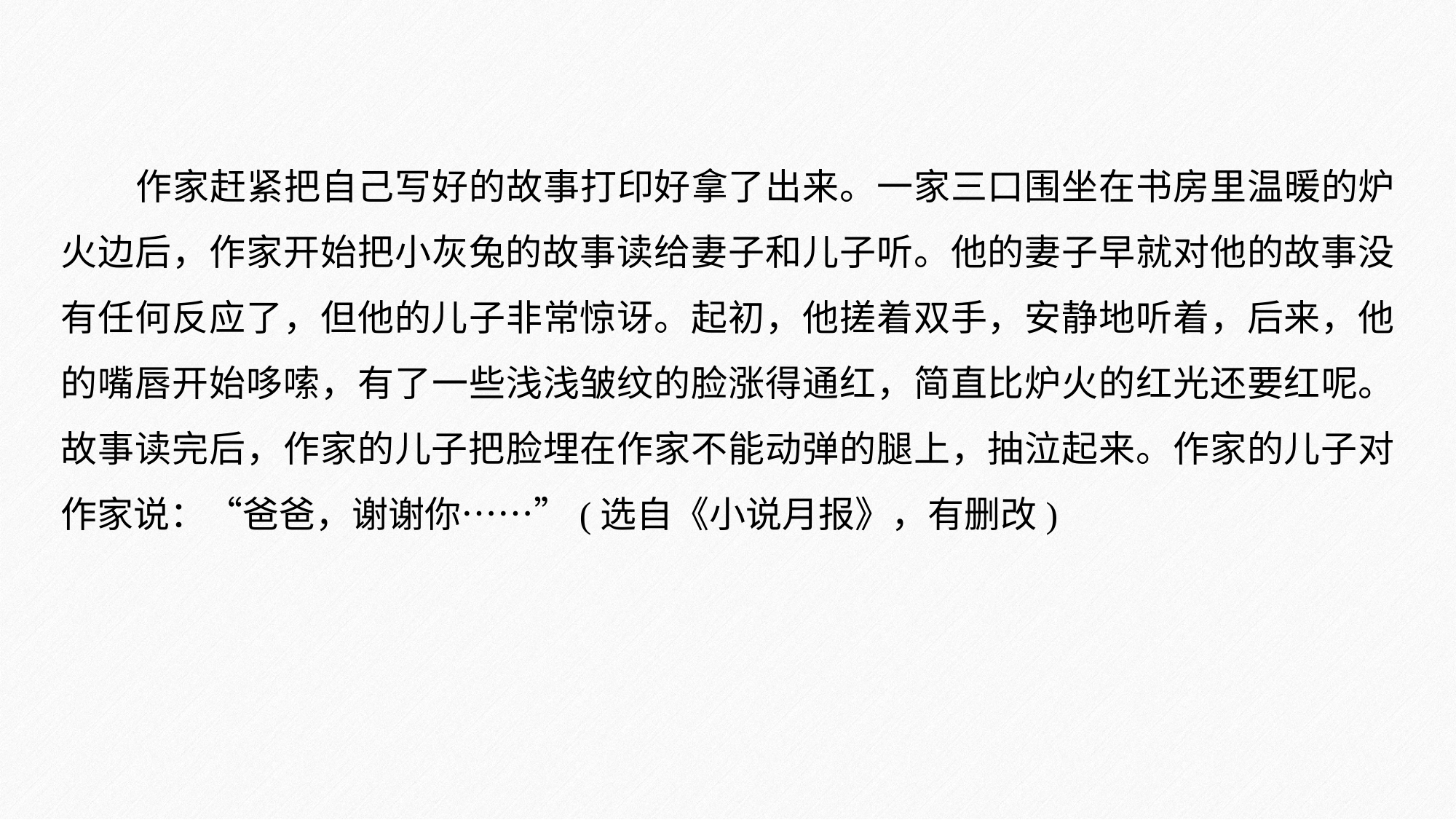

作家赶紧把自己写好的故事打印好拿了出来。一家三口围坐在书房里温暖的炉火边后，作家开始把小灰兔的故事读给妻子和儿子听。他的妻子早就对他的故事没有任何反应了，但他的儿子非常惊讶。起初，他搓着双手，安静地听着，后来，他的嘴唇开始哆嗦，有了一些浅浅皱纹的脸涨得通红，简直比炉火的红光还要红呢。故事读完后，作家的儿子把脸埋在作家不能动弹的腿上，抽泣起来。作家的儿子对作家说：“爸爸，谢谢你……”(选自《小说月报》，有删改)